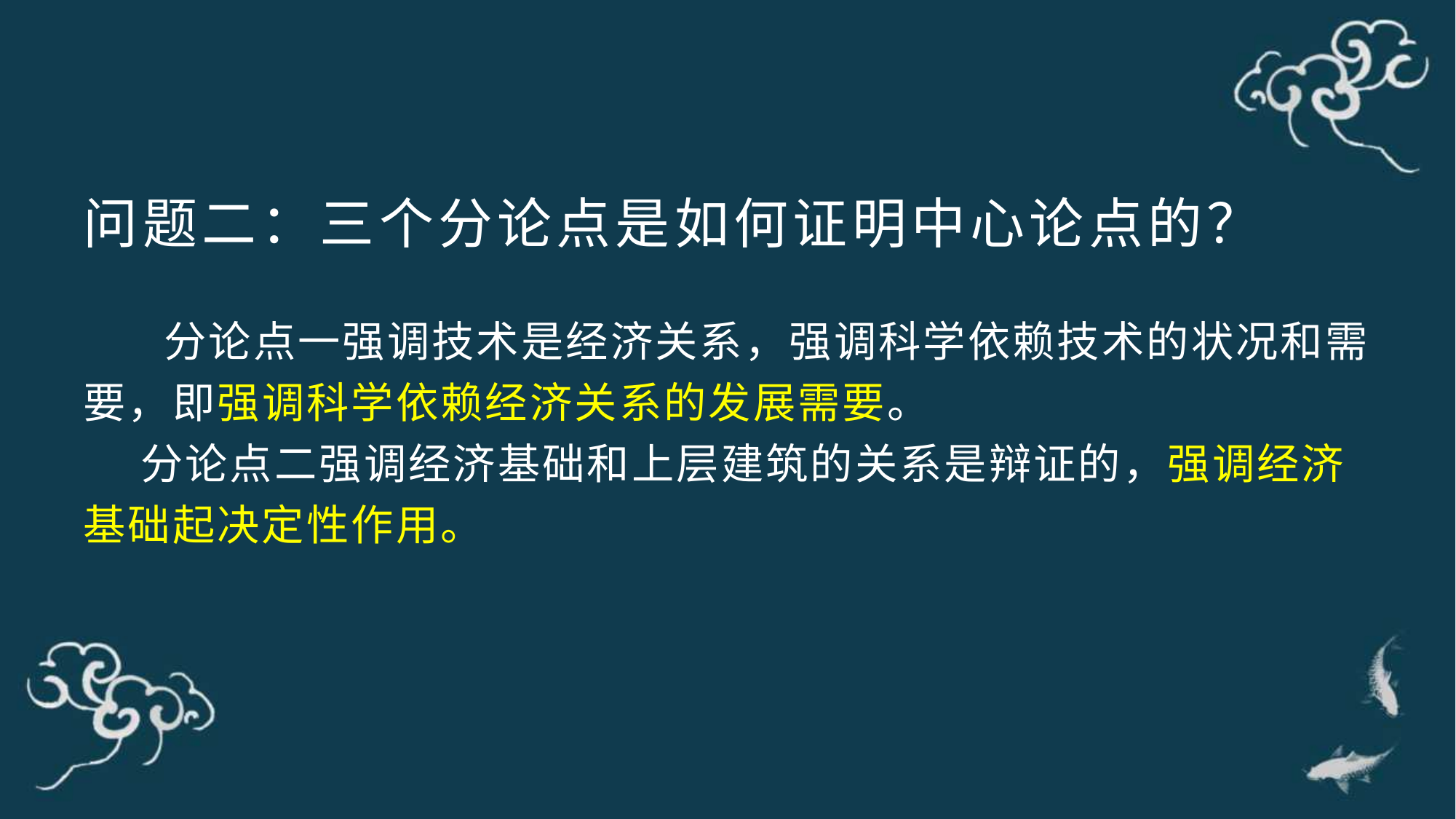

# 问题二：三个分论点是如何证明中心论点的？
      分论点一强调技术是经济关系，强调科学依赖技术的状况和需要，即强调科学依赖经济关系的发展需要。
    分论点二强调经济基础和上层建筑的关系是辩证的，强调经济基础起决定性作用。